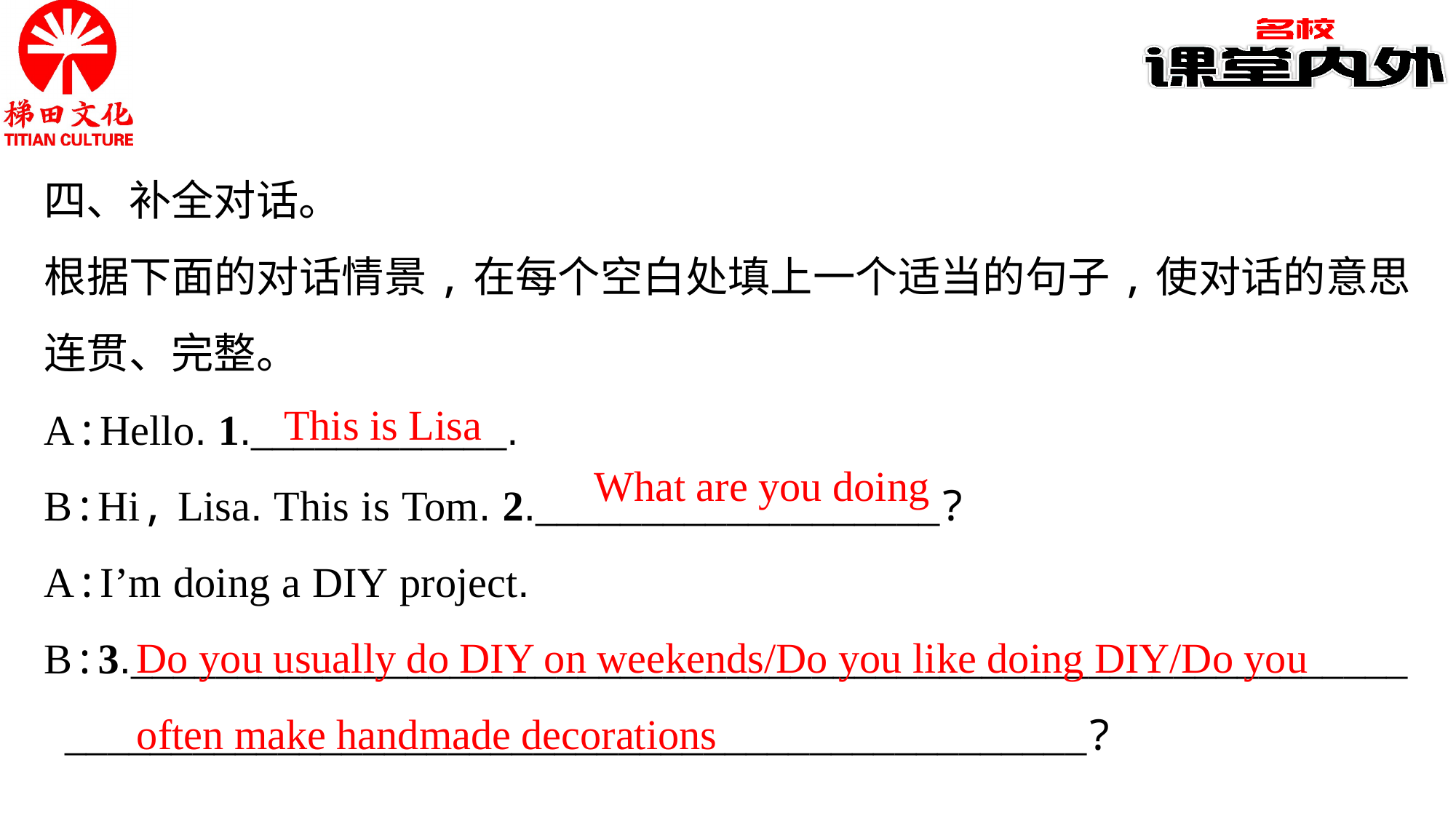

四、补全对话。
根据下面的对话情景,在每个空白处填上一个适当的句子,使对话的意思连贯、完整。
A:Hello. 1.____________.
B:Hi, Lisa. This is Tom. 2.___________________?
A:I’m doing a DIY project.
B:3.____________________________________________________________   ________________________________________________?
This is Lisa
What are you doing
Do you usually do DIY on weekends/Do you like doing DIY/Do you often make handmade decorations